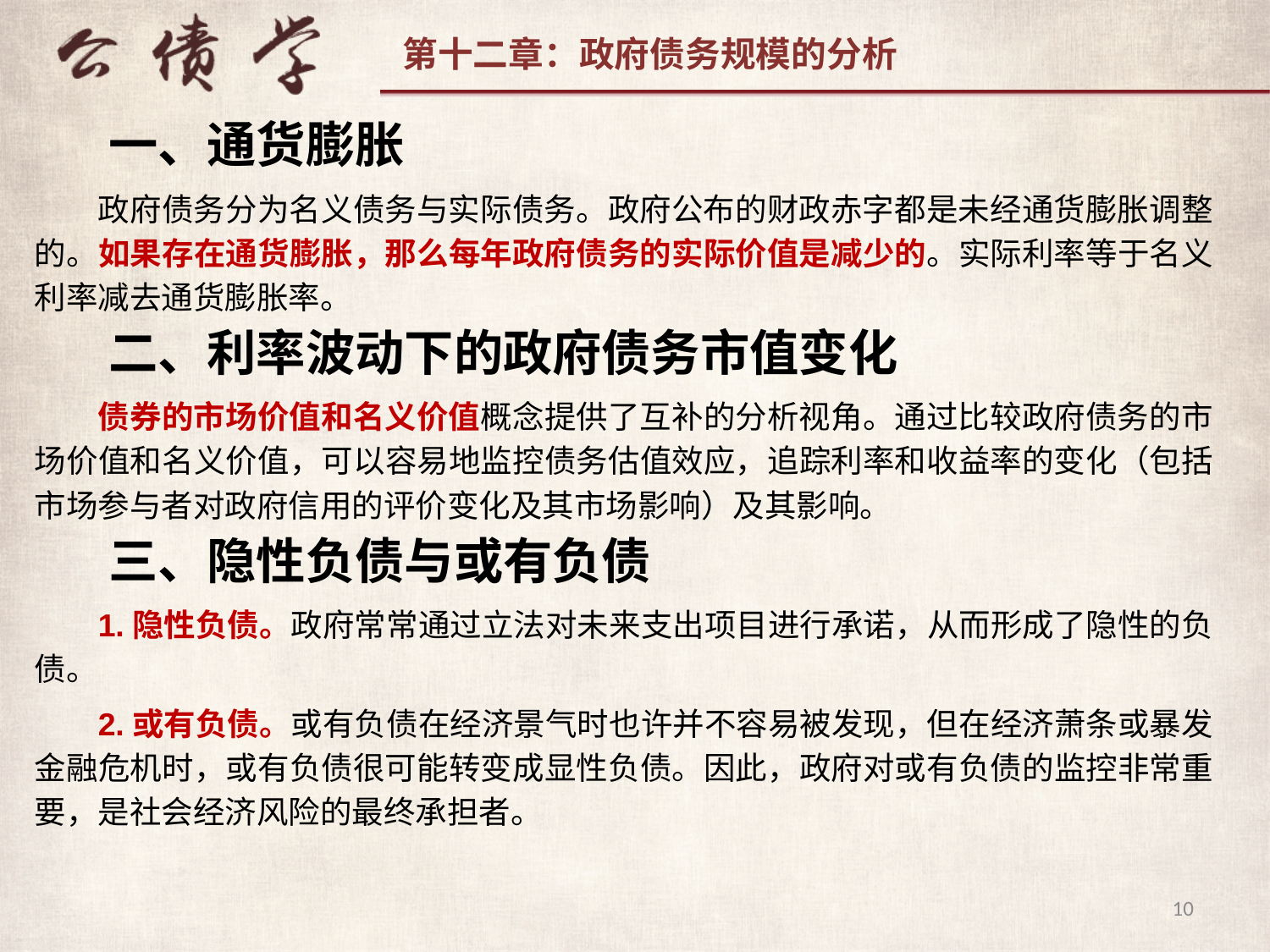

一、通货膨胀
政府债务分为名义债务与实际债务。政府公布的财政赤字都是未经通货膨胀调整的。如果存在通货膨胀，那么每年政府债务的实际价值是减少的。实际利率等于名义利率减去通货膨胀率。
二、利率波动下的政府债务市值变化
债券的市场价值和名义价值概念提供了互补的分析视角。通过比较政府债务的市场价值和名义价值，可以容易地监控债务估值效应，追踪利率和收益率的变化（包括市场参与者对政府信用的评价变化及其市场影响）及其影响。
三、隐性负债与或有负债
1.隐性负债。政府常常通过立法对未来支出项目进行承诺，从而形成了隐性的负债。
2.或有负债。或有负债在经济景气时也许并不容易被发现，但在经济萧条或暴发金融危机时，或有负债很可能转变成显性负债。因此，政府对或有负债的监控非常重要，是社会经济风险的最终承担者。
10